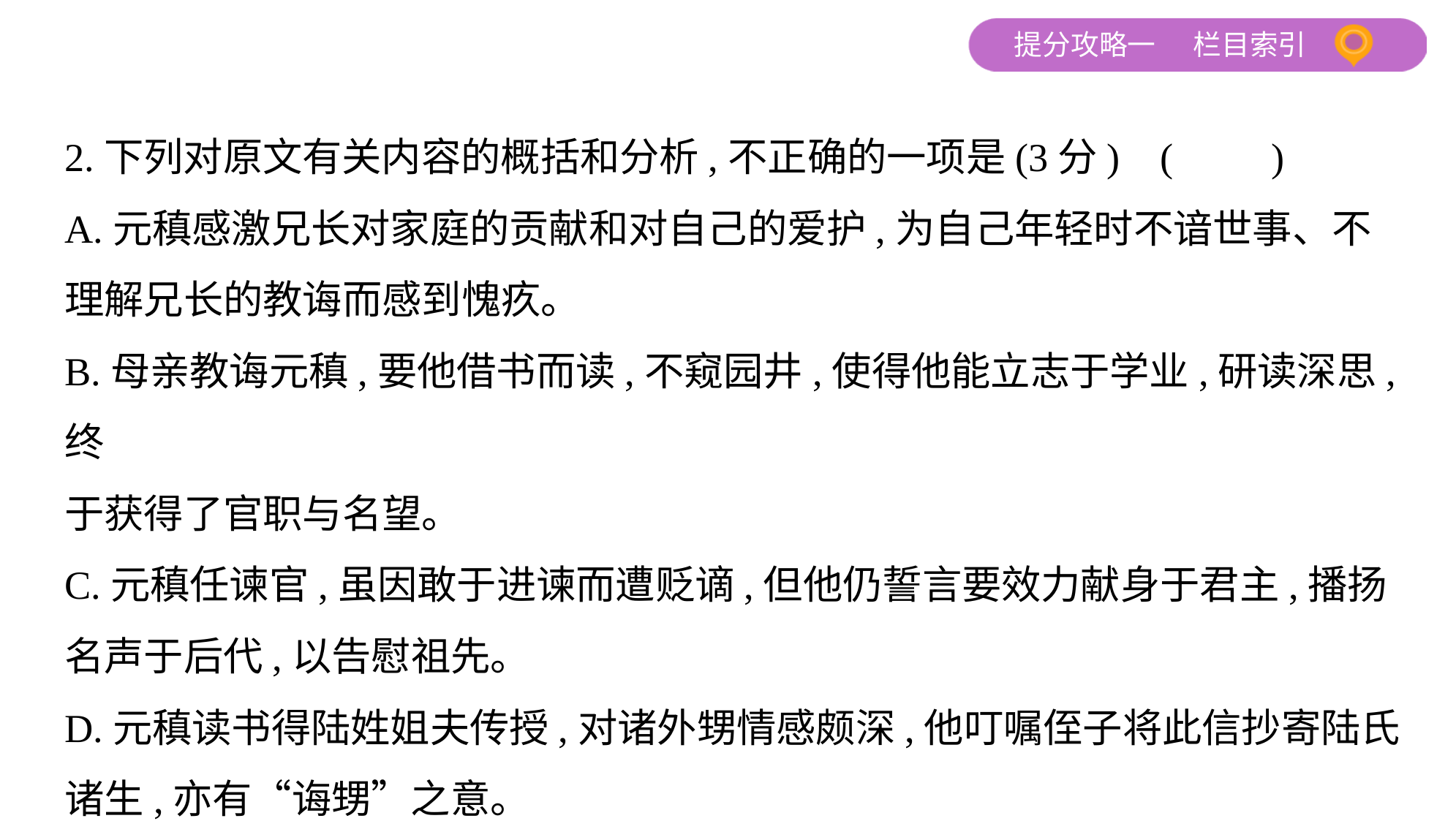

2.下列对原文有关内容的概括和分析,不正确的一项是(3分) (　　)
A.元稹感激兄长对家庭的贡献和对自己的爱护,为自己年轻时不谙世事、不
理解兄长的教诲而感到愧疚。
B.母亲教诲元稹,要他借书而读,不窥园井,使得他能立志于学业,研读深思,终
于获得了官职与名望。
C.元稹任谏官,虽因敢于进谏而遭贬谪,但他仍誓言要效力献身于君主,播扬
名声于后代,以告慰祖先。
D.元稹读书得陆姓姐夫传授,对诸外甥情感颇深,他叮嘱侄子将此信抄寄陆氏
诸生,亦有“诲甥”之意。